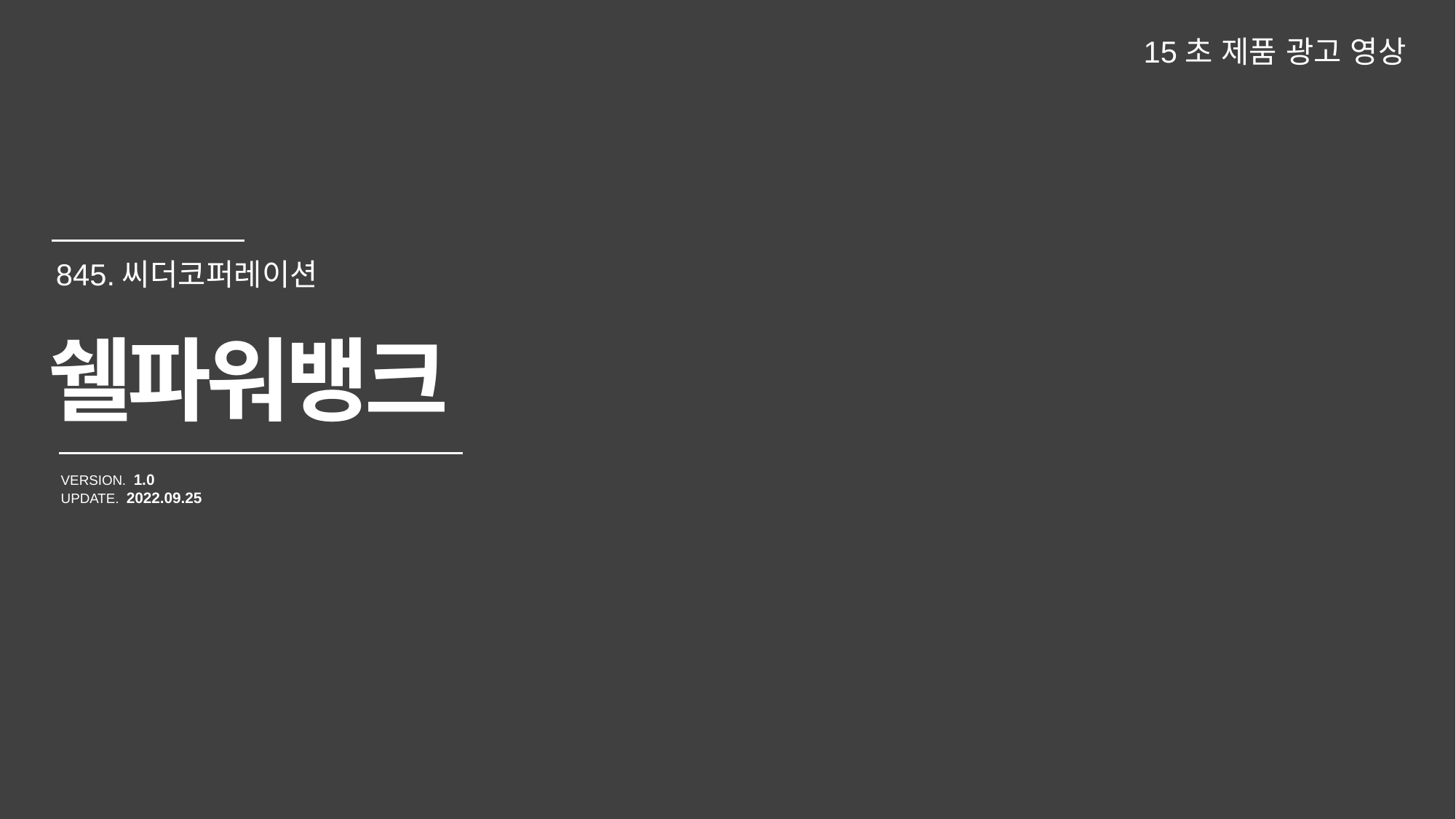

15초 제품 광고 영상
쉘파워뱅크
VERSION.  1.0
UPDATE.  2022.09.25

845.씨더코퍼레이션